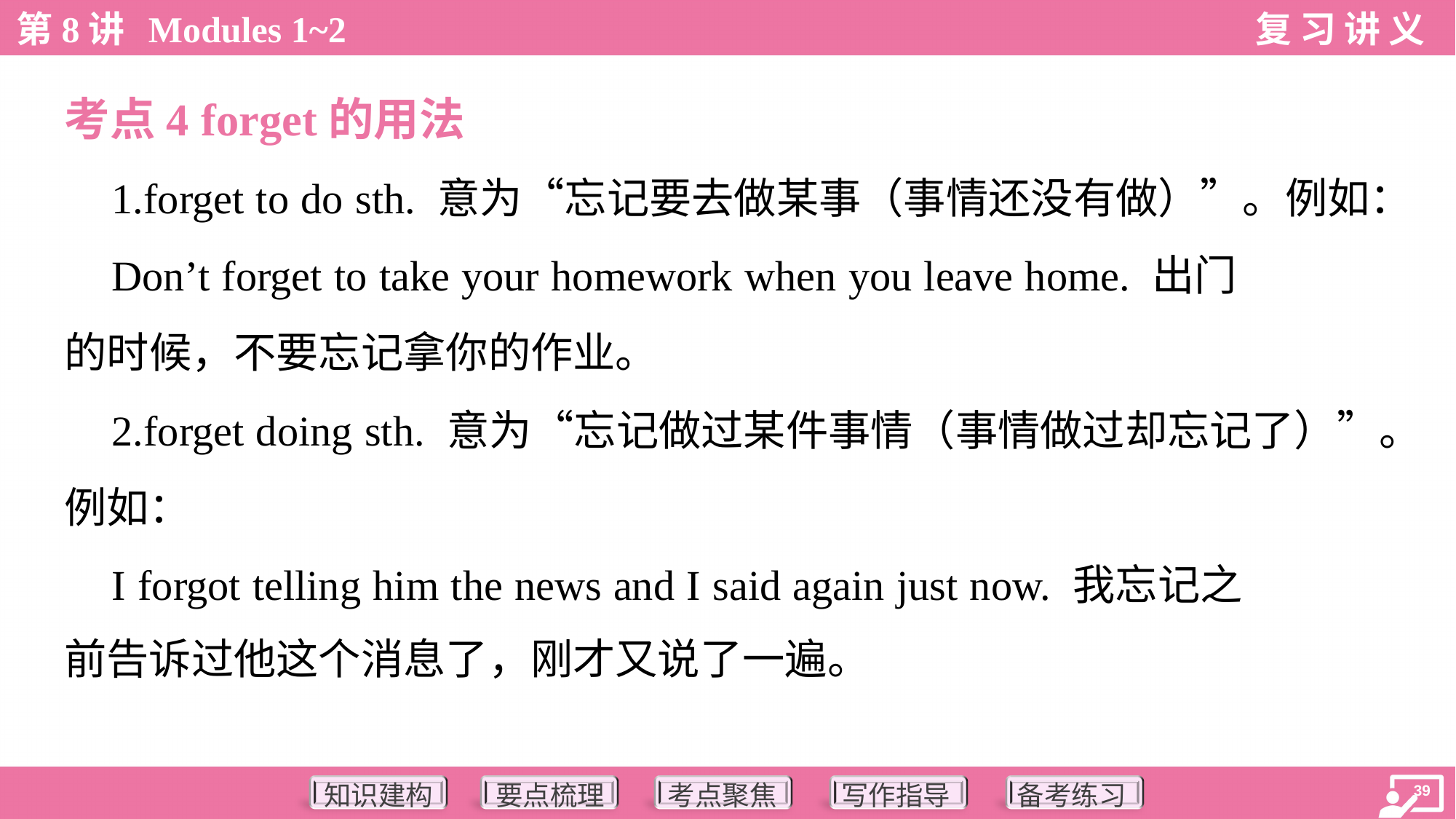

考点4 forget的用法
    1.forget to do sth. 意为“忘记要去做某事（事情还没有做）”。例如：
    Don’t forget to take your homework when you leave home. 出门
的时候，不要忘记拿你的作业。
    2.forget doing sth. 意为“忘记做过某件事情（事情做过却忘记了）”。
例如：
    I forgot telling him the news and I said again just now. 我忘记之
前告诉过他这个消息了，刚才又说了一遍。